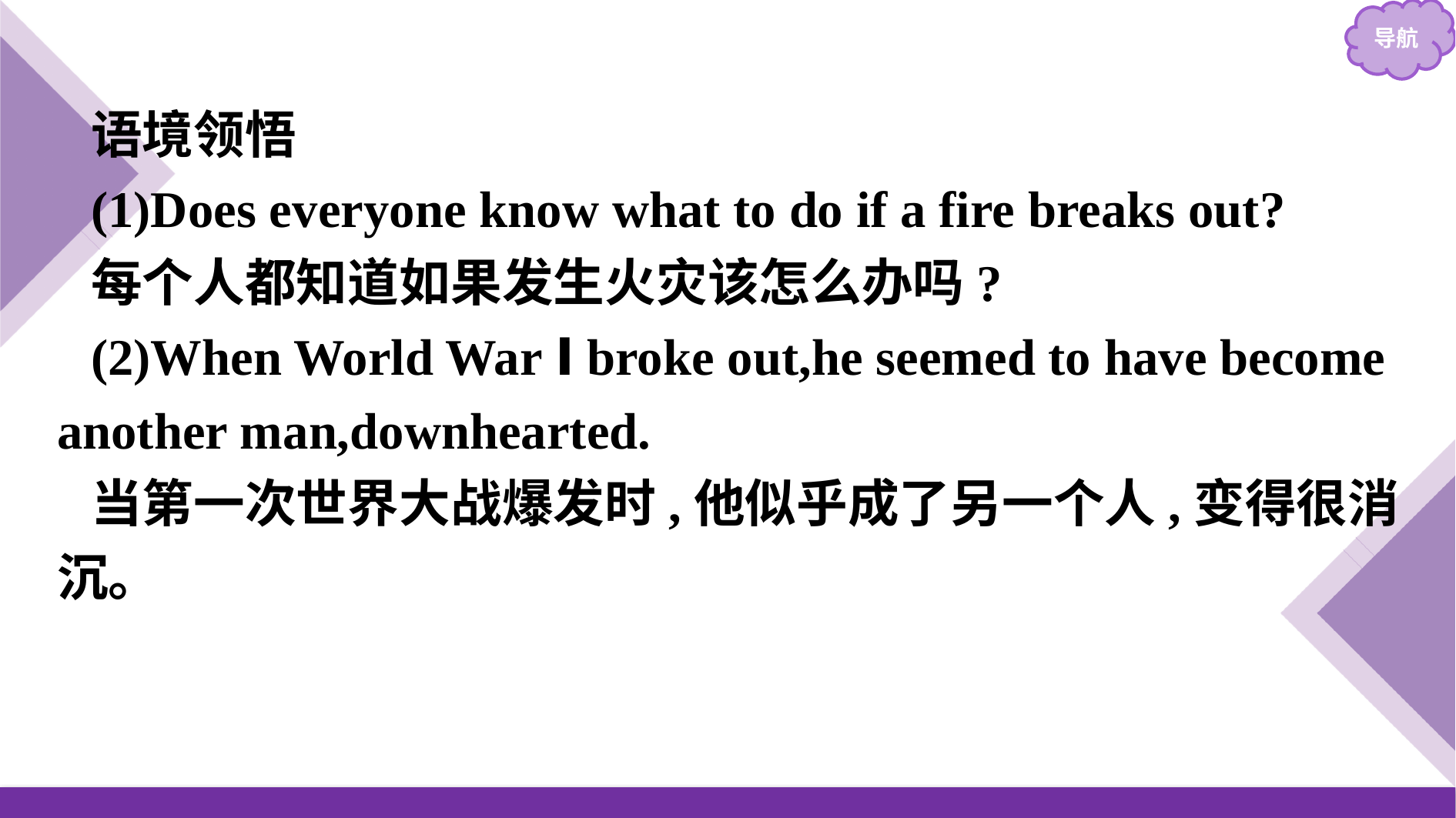

语境领悟
(1)Does everyone know what to do if a fire breaks out?
每个人都知道如果发生火灾该怎么办吗?
(2)When World War Ⅰ broke out,he seemed to have become another man,downhearted.
当第一次世界大战爆发时,他似乎成了另一个人,变得很消沉。